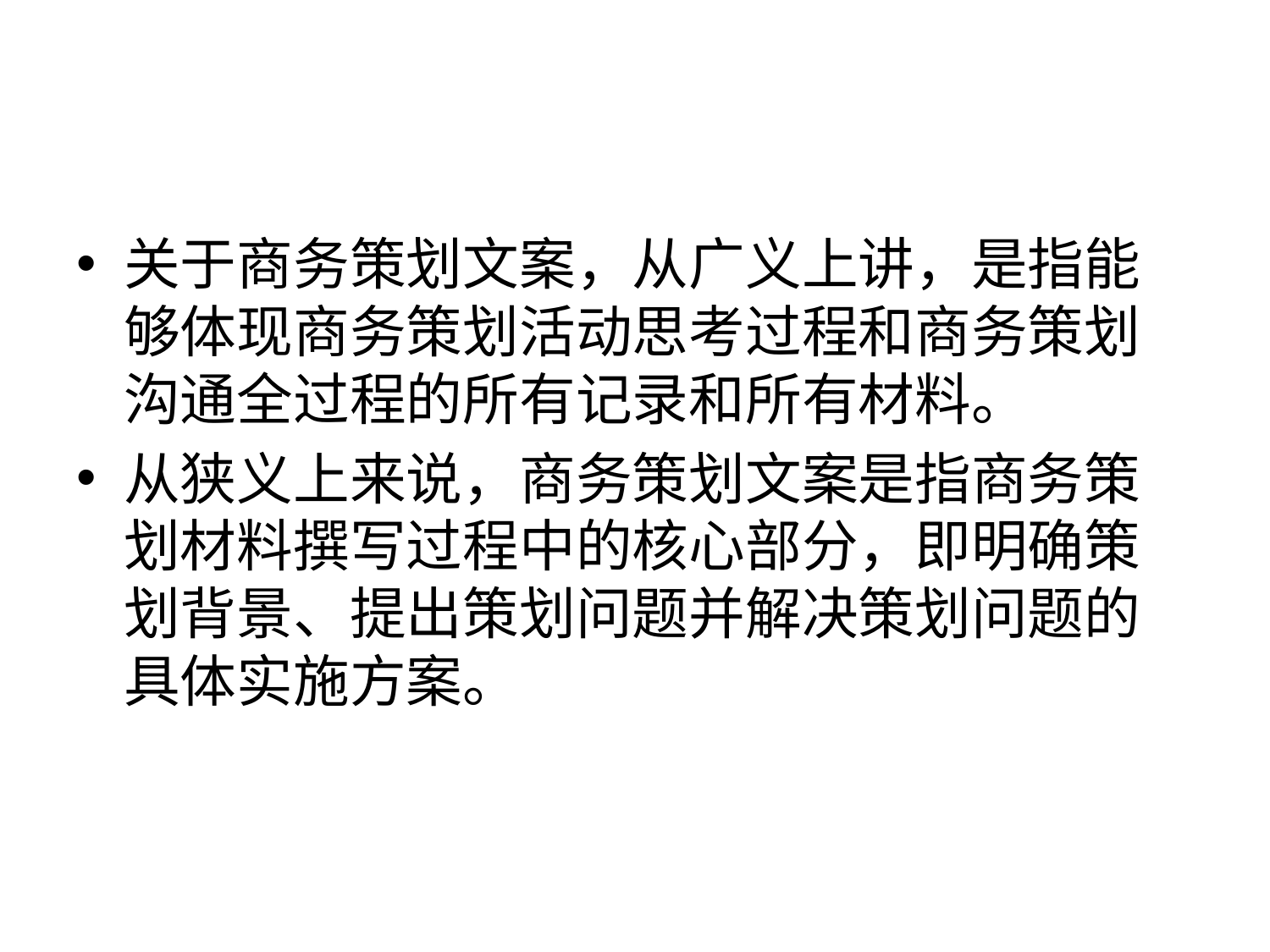

#
关于商务策划文案，从广义上讲，是指能够体现商务策划活动思考过程和商务策划沟通全过程的所有记录和所有材料。
从狭义上来说，商务策划文案是指商务策划材料撰写过程中的核心部分，即明确策划背景、提出策划问题并解决策划问题的具体实施方案。